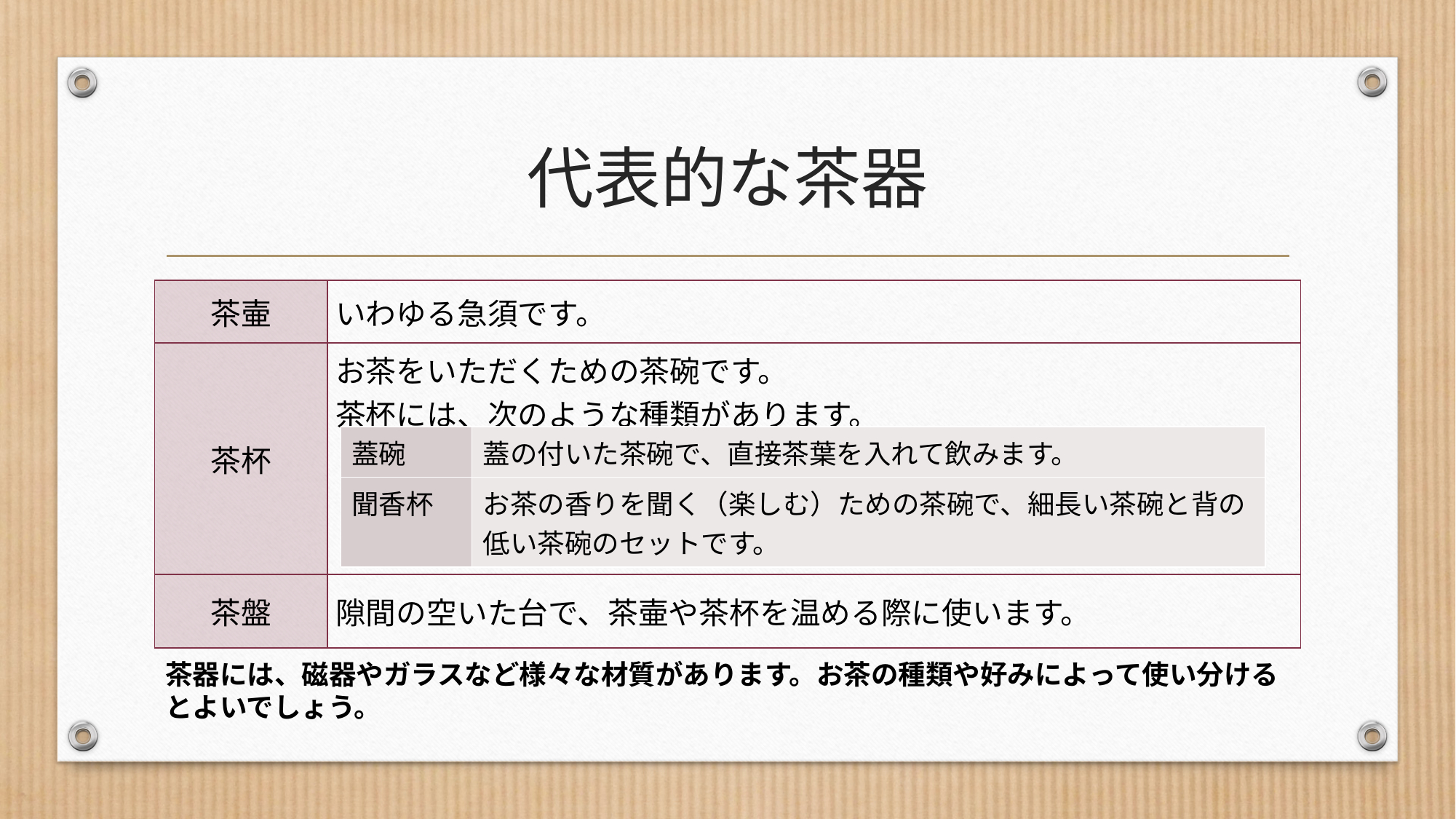

# 代表的な茶器
| 茶壷 | いわゆる急須です。 |
| --- | --- |
| 茶杯 | お茶をいただくための茶碗です。 茶杯には、次のような種類があります。 |
| 茶盤 | 隙間の空いた台で、茶壷や茶杯を温める際に使います。 |
| 蓋碗 | 蓋の付いた茶碗で、直接茶葉を入れて飲みます。 |
| --- | --- |
| 聞香杯 | お茶の香りを聞く（楽しむ）ための茶碗で、細長い茶碗と背の低い茶碗のセットです。 |
茶器には、磁器やガラスなど様々な材質があります。お茶の種類や好みによって使い分けるとよいでしょう。